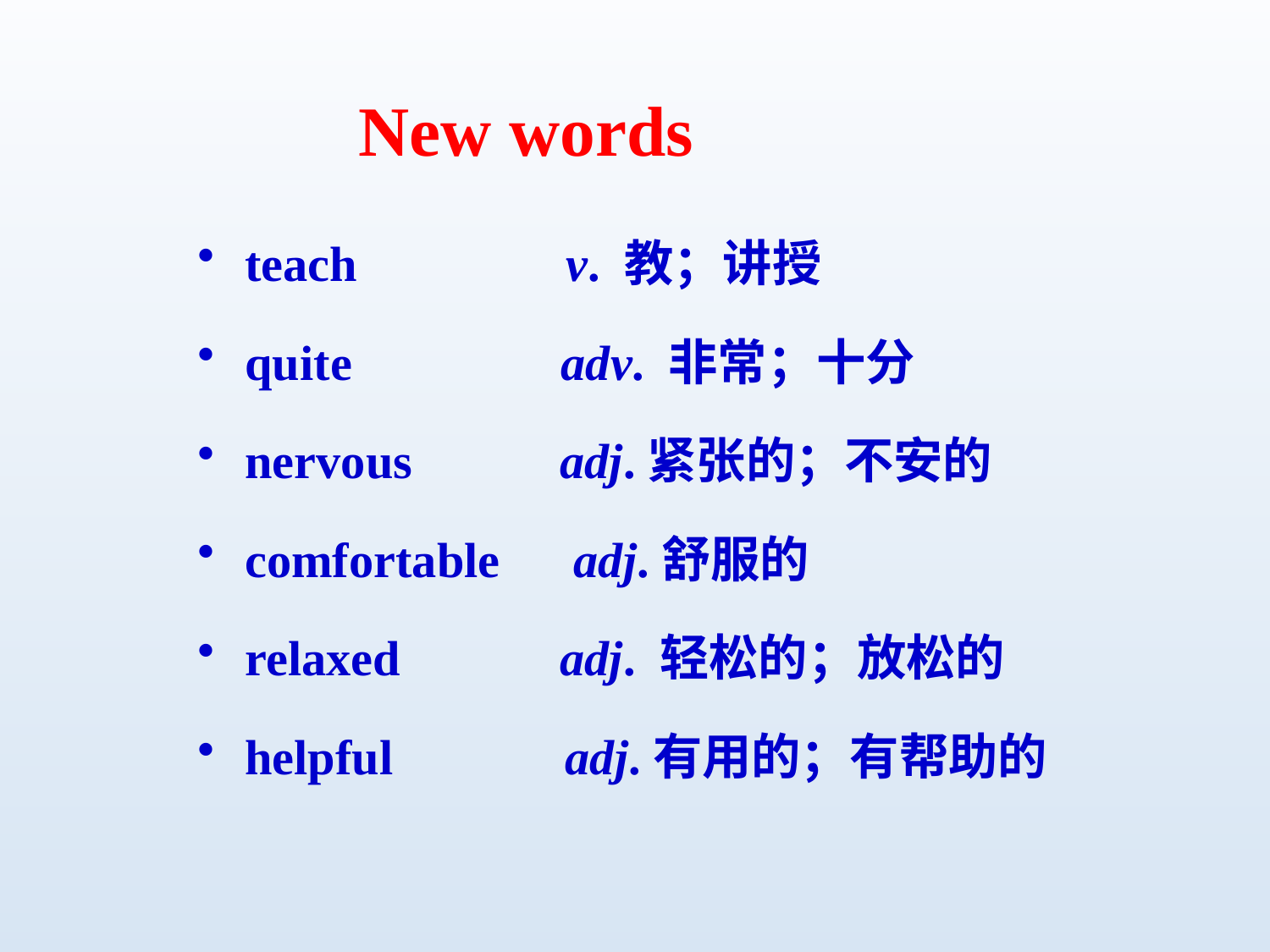

New words
teach                 v. 教；讲授
quite                 adv. 非常；十分
nervous            adj.紧张的；不安的
comfortable      adj.舒服的
relaxed             adj. 轻松的；放松的
helpful              adj.有用的；有帮助的